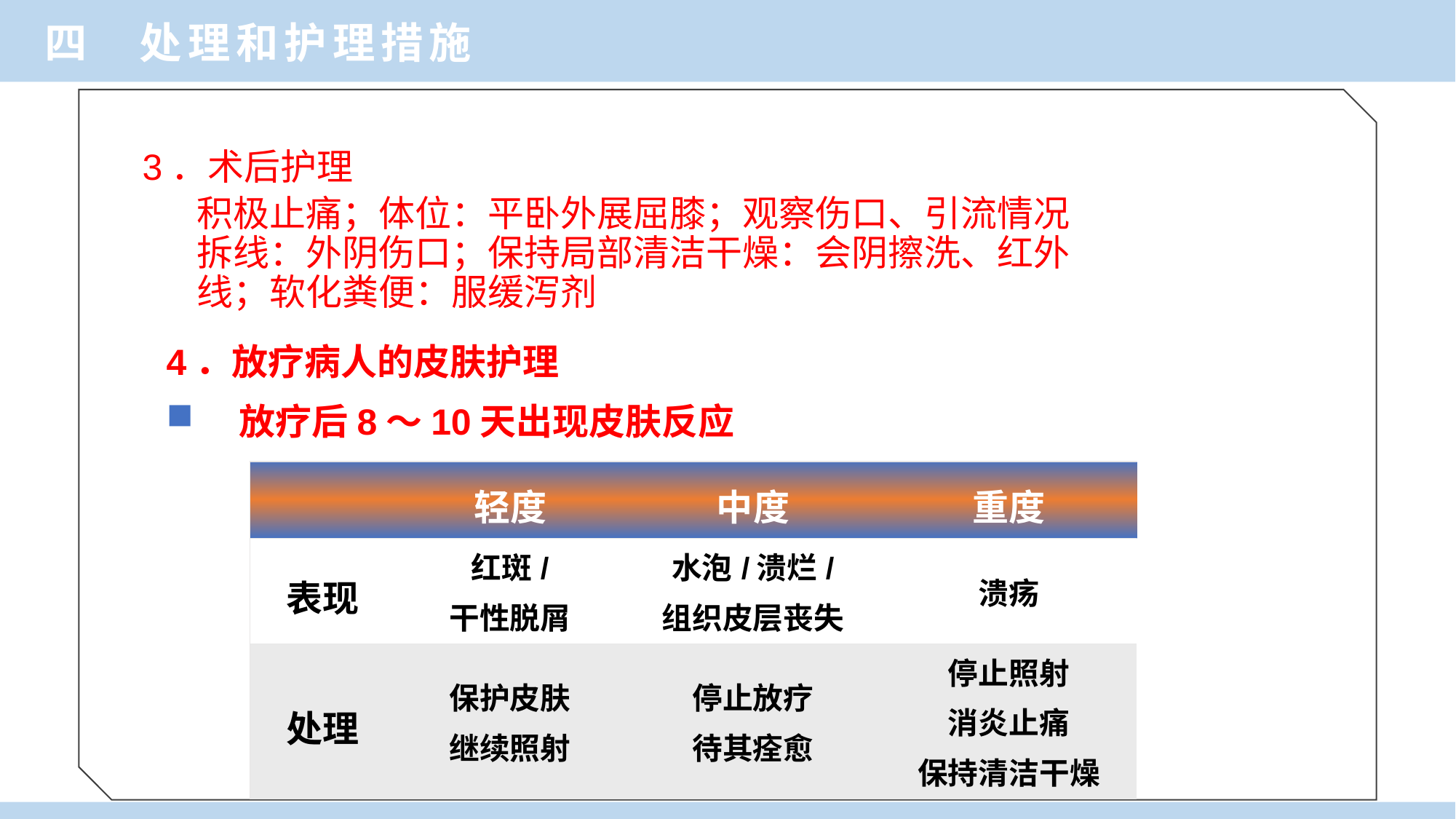

四   处理和护理措施

3．术后护理
积极止痛；体位：平卧外展屈膝；观察伤口、引流情况拆线：外阴伤口；保持局部清洁干燥：会阴擦洗、红外线；软化粪便：服缓泻剂
4．放疗病人的皮肤护理
放疗后8～10天出现皮肤反应
|  | 轻度 | 中度 | 重度 |
| --- | --- | --- | --- |
| 表现 | 红斑/ 干性脱屑 | 水泡/溃烂/ 组织皮层丧失 | 溃疡 |
| 处理 | 保护皮肤 继续照射 | 停止放疗 待其痊愈 | 停止照射 消炎止痛 保持清洁干燥 |